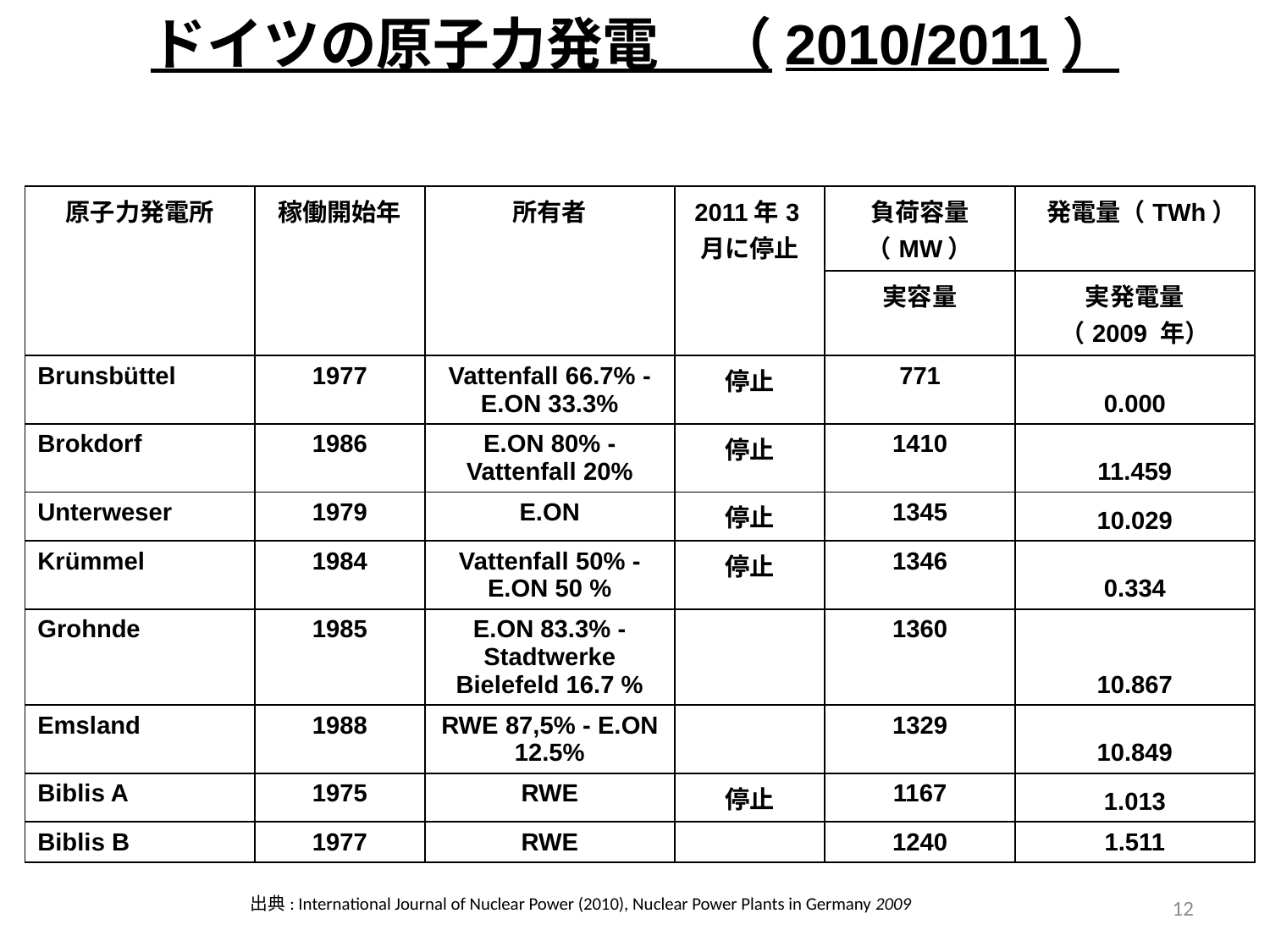

# ドイツの原子力発電　（2010/2011）
| 原子力発電所 | 稼働開始年 | 所有者 | 2011年3月に停止 | 負荷容量 （MW） | 発電量（TWh） |
| --- | --- | --- | --- | --- | --- |
|  |  |  |  | 実容量 | 実発電量 （2009 年） |
| Brunsbüttel | 1977 | Vattenfall 66.7% - E.ON 33.3% | 停止 | 771 | 0.000 |
| Brokdorf | 1986 | E.ON 80% - Vattenfall 20% | 停止 | 1410 | 11.459 |
| Unterweser | 1979 | E.ON | 停止 | 1345 | 10.029 |
| Krümmel | 1984 | Vattenfall 50% - E.ON 50 % | 停止 | 1346 | 0.334 |
| Grohnde | 1985 | E.ON 83.3% - Stadtwerke Bielefeld 16.7 % |  | 1360 | 10.867 |
| Emsland | 1988 | RWE 87,5% - E.ON 12.5% |  | 1329 | 10.849 |
| Biblis A | 1975 | RWE | 停止 | 1167 | 1.013 |
| Biblis B | 1977 | RWE |  | 1240 | 1.511 |
12
出典: International Journal of Nuclear Power (2010), Nuclear Power Plants in Germany 2009